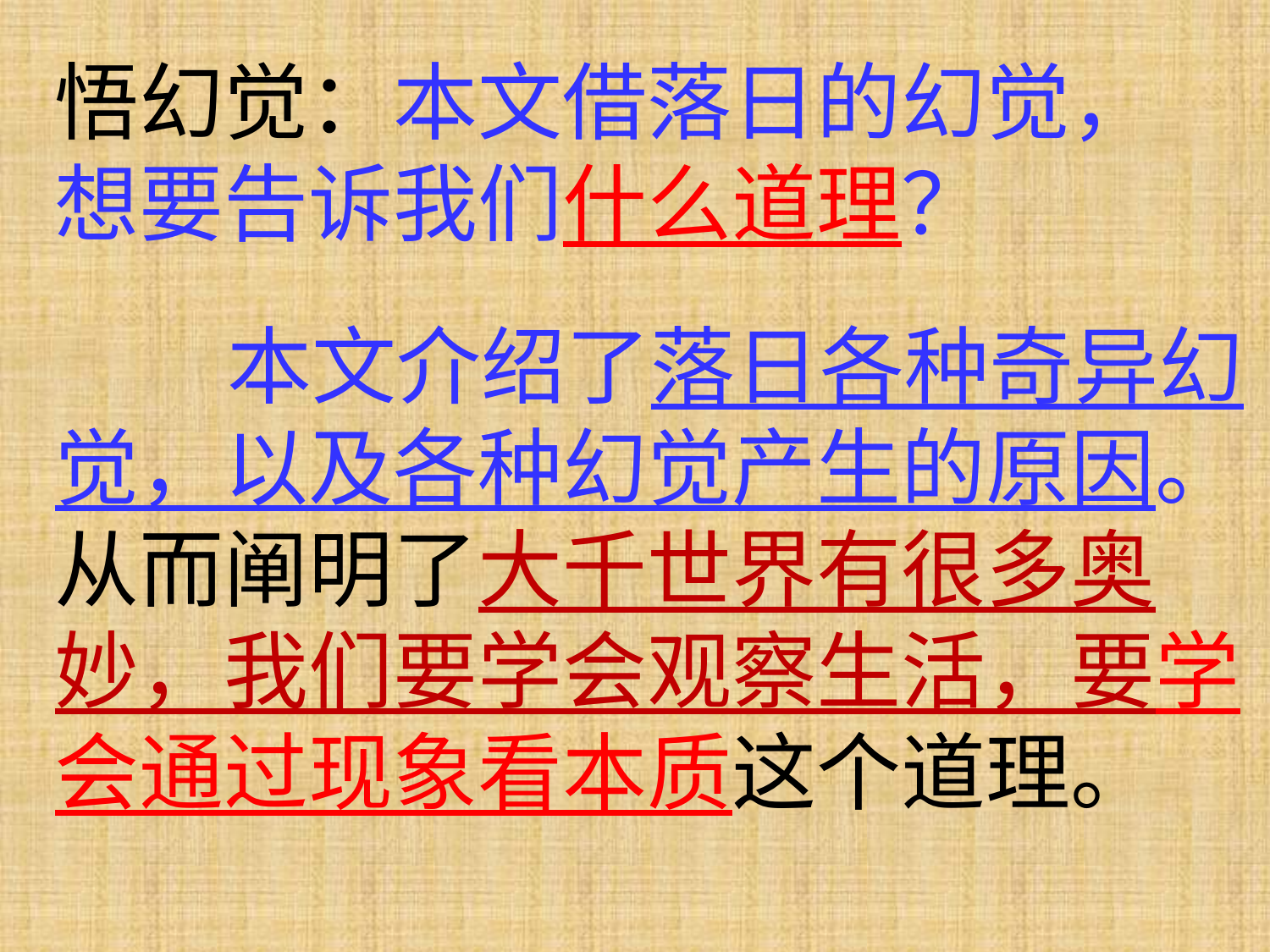

悟幻觉：本文借落日的幻觉，想要告诉我们什么道理？

        本文介绍了落日各种奇异幻觉，以及各种幻觉产生的原因。从而阐明了大千世界有很多奥妙，我们要学会观察生活，要学会通过现象看本质这个道理。